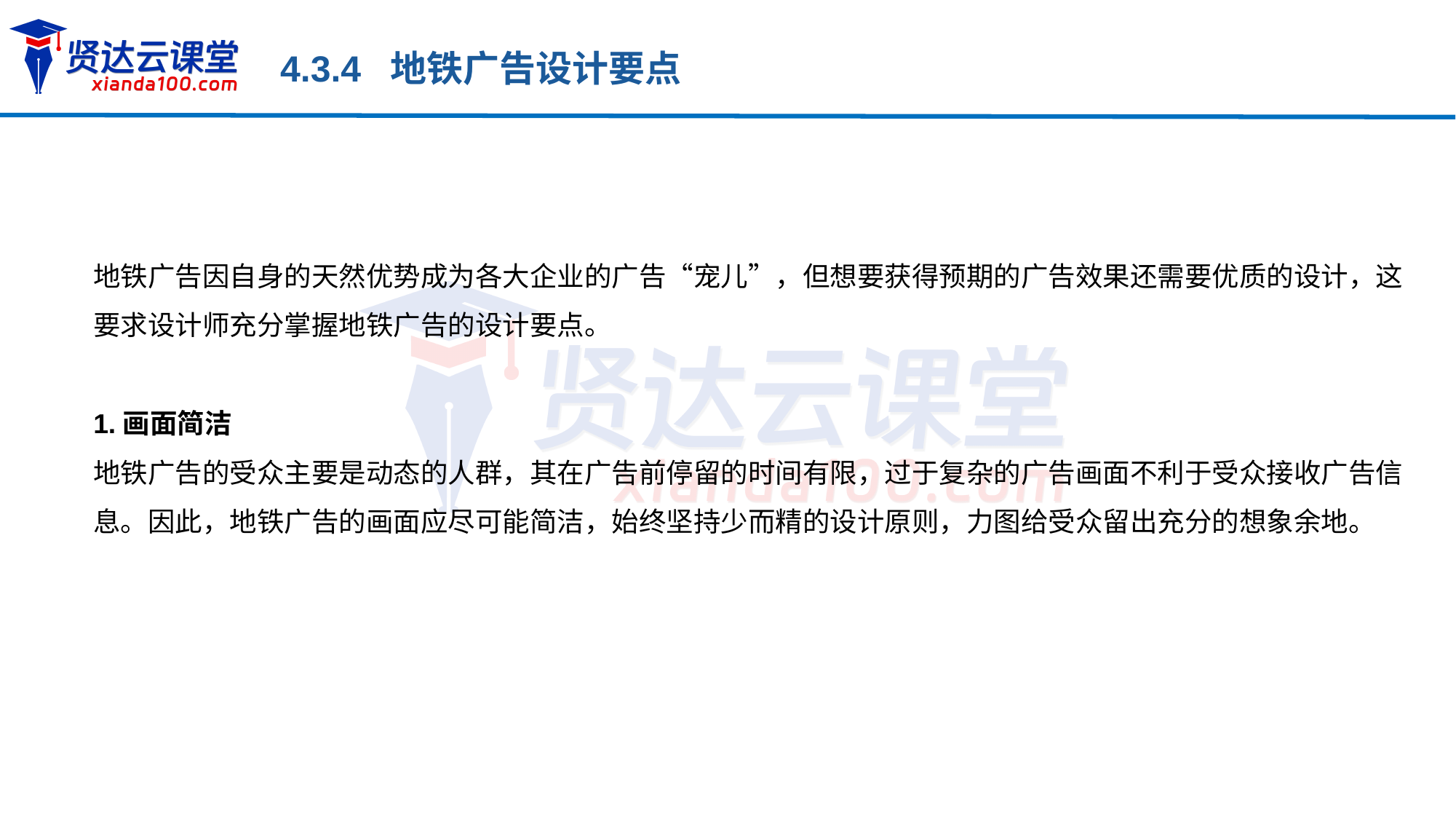

4.3.4  地铁广告设计要点
地铁广告因自身的天然优势成为各大企业的广告“宠儿”，但想要获得预期的广告效果还需要优质的设计，这要求设计师充分掌握地铁广告的设计要点。

1.画面简洁
地铁广告的受众主要是动态的人群，其在广告前停留的时间有限，过于复杂的广告画面不利于受众接收广告信息。因此，地铁广告的画面应尽可能简洁，始终坚持少而精的设计原则，力图给受众留出充分的想象余地。